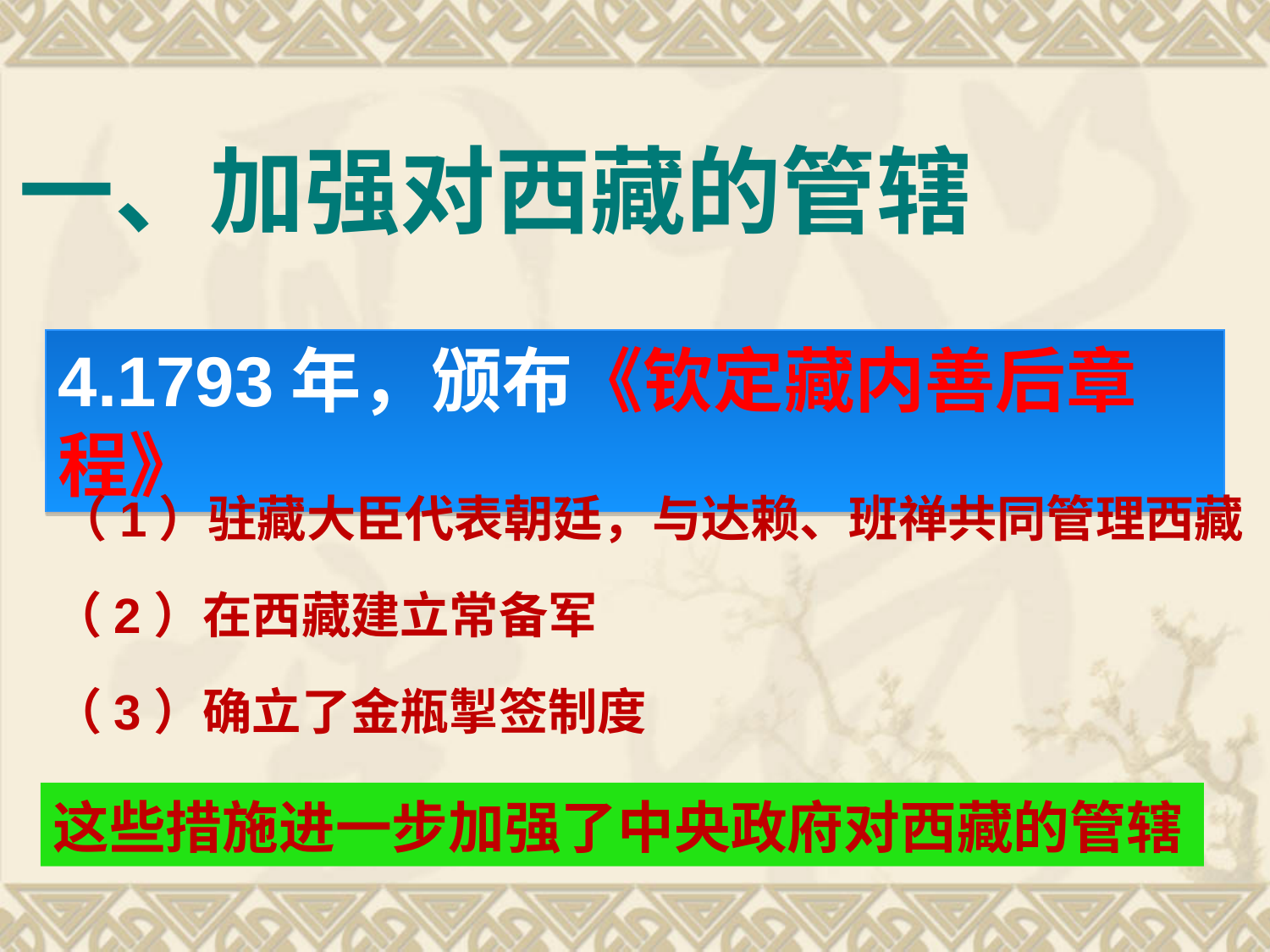

一、加强对西藏的管辖
4.1793年，颁布《钦定藏内善后章程》
（1）驻藏大臣代表朝廷，与达赖、班禅共同管理西藏
（2）在西藏建立常备军
（3）确立了金瓶掣签制度
这些措施进一步加强了中央政府对西藏的管辖